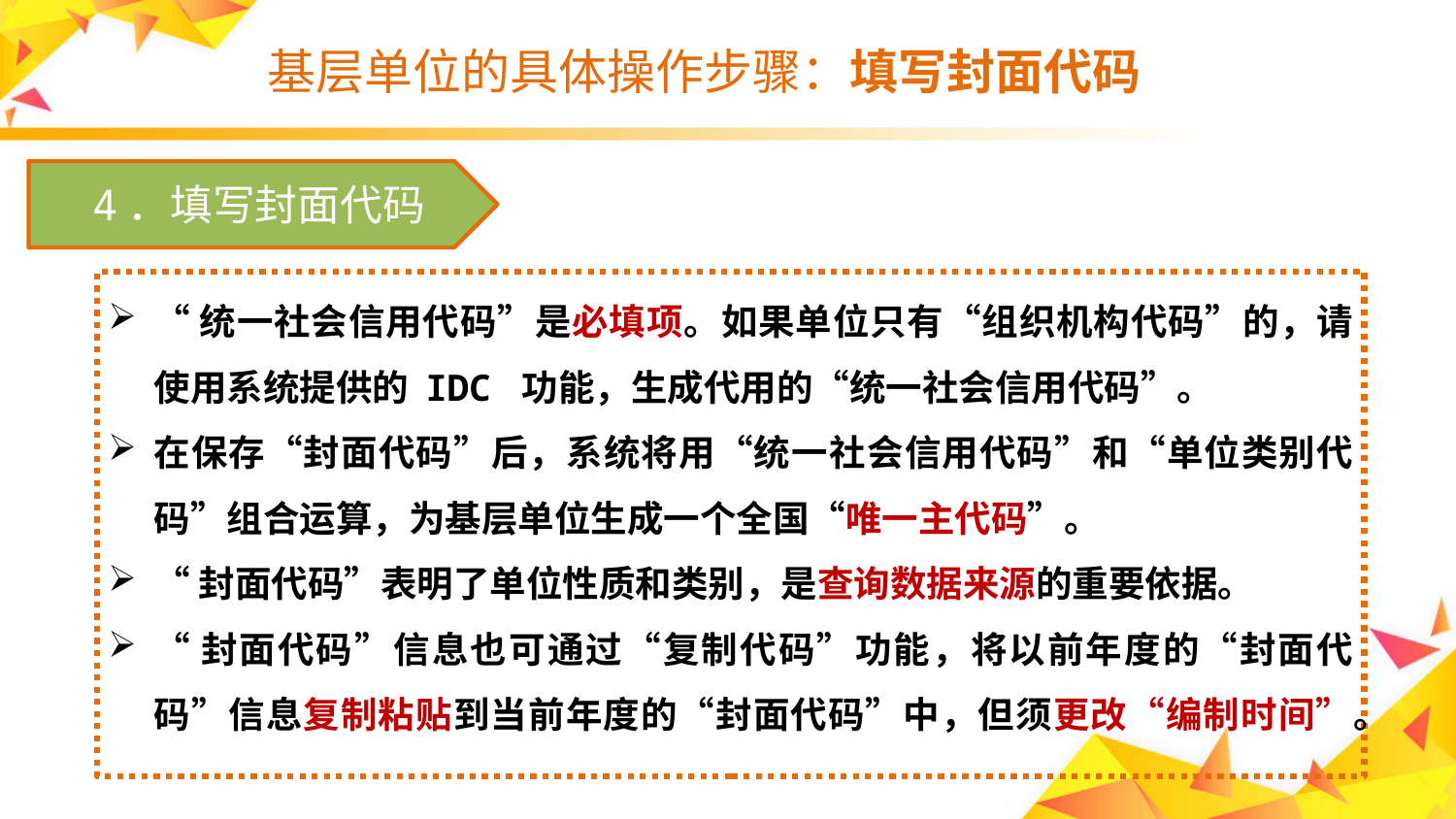

# 基层单位的具体操作步骤：填写封面代码
　4．填写封面代码
“统一社会信用代码”是必填项。如果单位只有“组织机构代码”的，请使用系统提供的 IDC 功能，生成代用的“统一社会信用代码”。
在保存“封面代码”后，系统将用“统一社会信用代码”和“单位类别代码”组合运算，为基层单位生成一个全国“唯一主代码”。
“封面代码”表明了单位性质和类别，是查询数据来源的重要依据。
“封面代码”信息也可通过“复制代码”功能，将以前年度的“封面代码”信息复制粘贴到当前年度的“封面代码”中，但须更改“编制时间”。